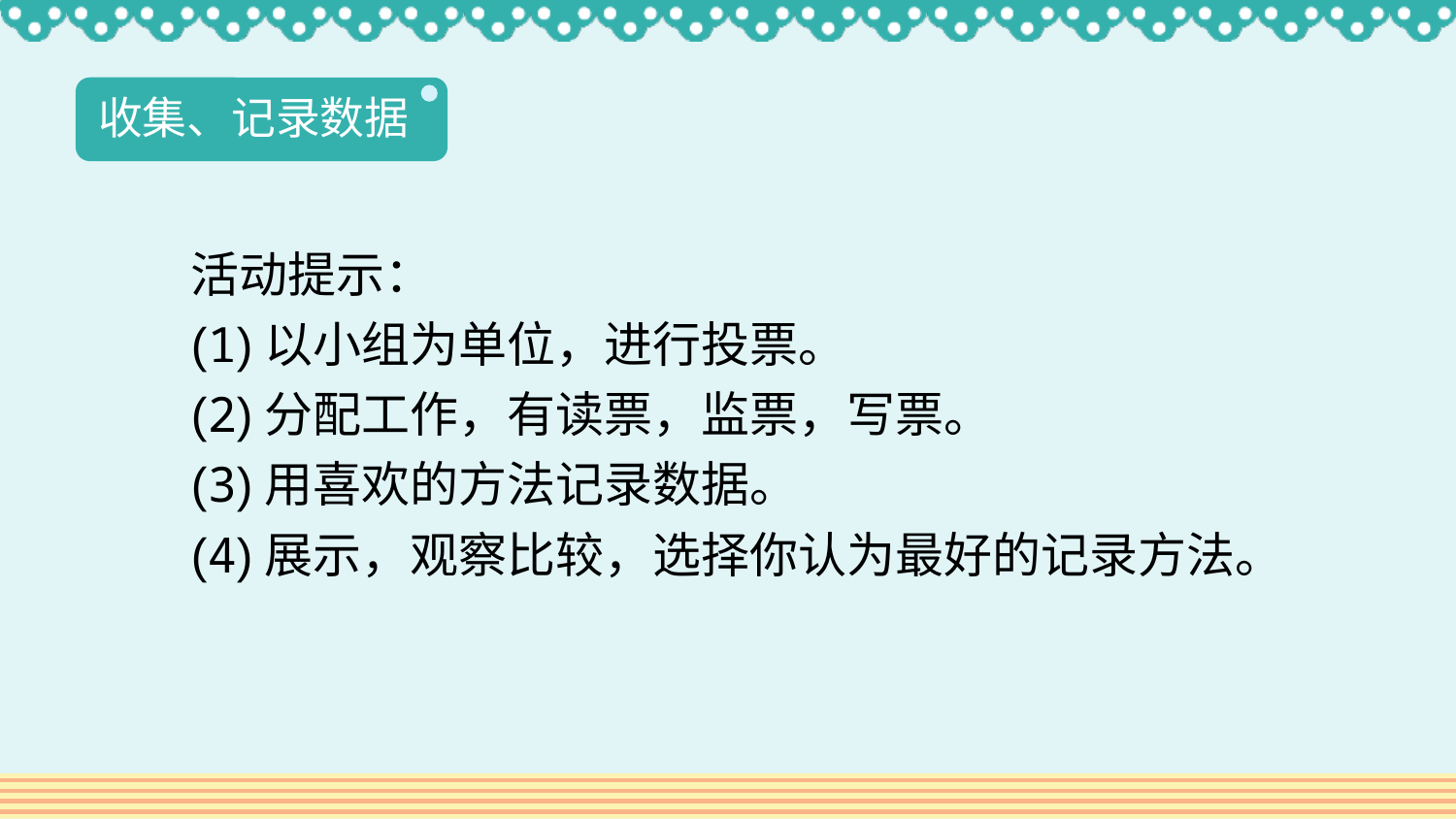

收集、记录数据
活动提示：
(1)以小组为单位，进行投票。
(2)分配工作，有读票，监票，写票。
(3)用喜欢的方法记录数据。
(4)展示，观察比较，选择你认为最好的记录方法。